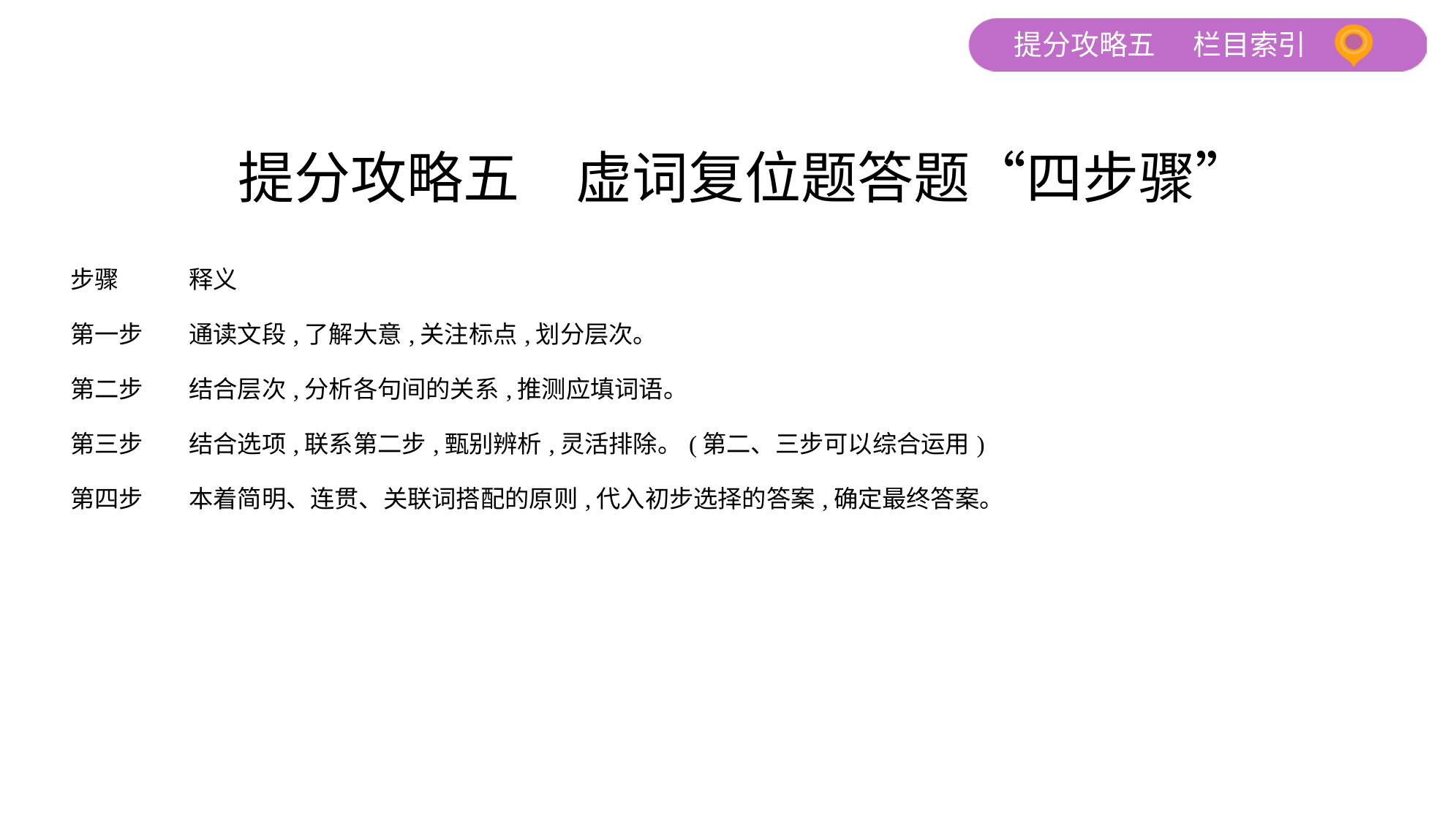

提分攻略五　虚词复位题答题“四步骤”
| 步骤 | 释义 |
| --- | --- |
| 第一步 | 通读文段,了解大意,关注标点,划分层次。 |
| 第二步 | 结合层次,分析各句间的关系,推测应填词语。 |
| 第三步 | 结合选项,联系第二步,甄别辨析,灵活排除。(第二、三步可以综合运用) |
| 第四步 | 本着简明、连贯、关联词搭配的原则,代入初步选择的答案,确定最终答案。 |